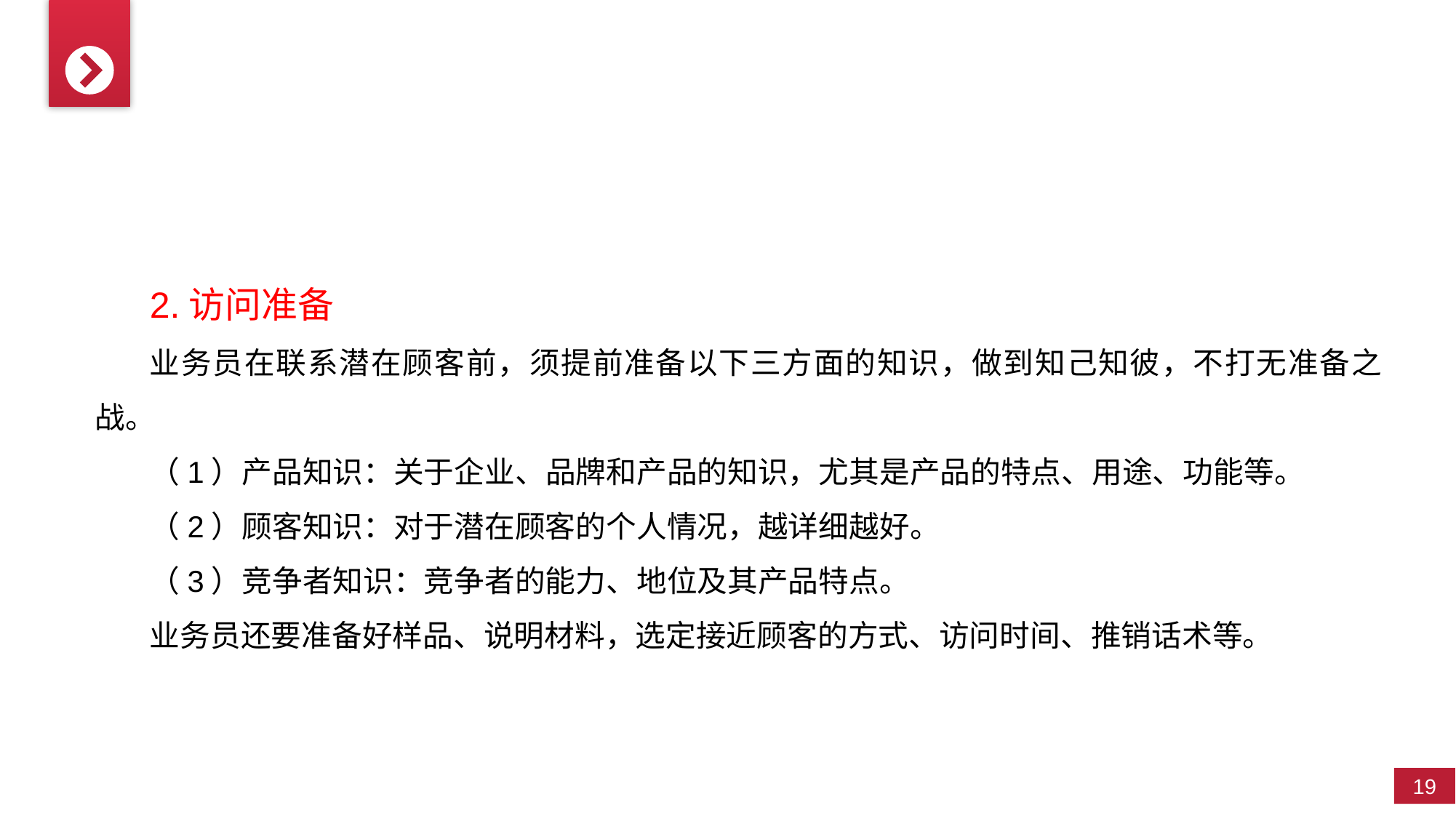

2.访问准备
业务员在联系潜在顾客前，须提前准备以下三方面的知识，做到知己知彼，不打无准备之战。
（1）产品知识：关于企业、品牌和产品的知识，尤其是产品的特点、用途、功能等。
（2）顾客知识：对于潜在顾客的个人情况，越详细越好。
（3）竞争者知识：竞争者的能力、地位及其产品特点。
业务员还要准备好样品、说明材料，选定接近顾客的方式、访问时间、推销话术等。